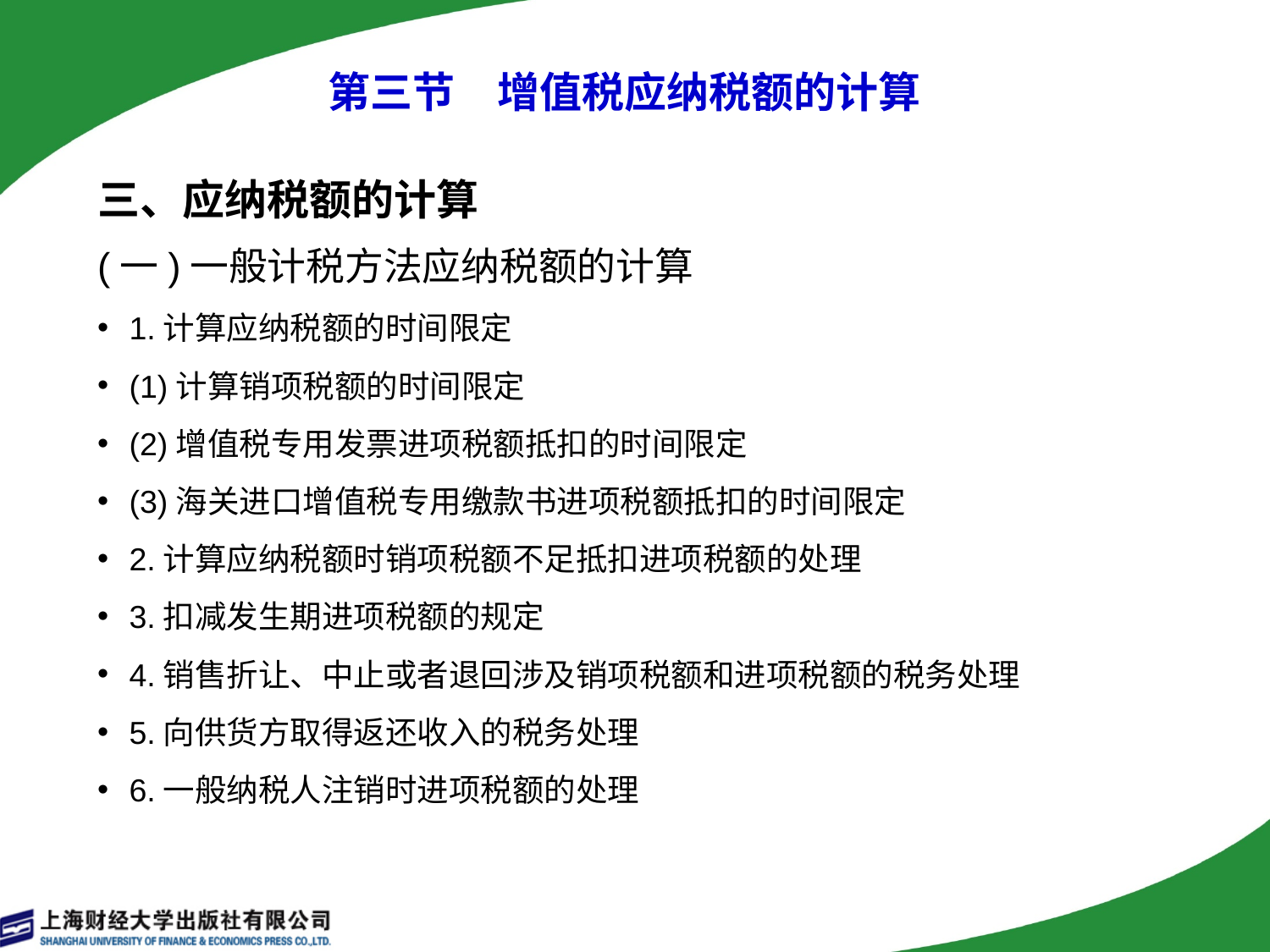

# 第三节　增值税应纳税额的计算
三、应纳税额的计算
(一)一般计税方法应纳税额的计算
1.计算应纳税额的时间限定
(1)计算销项税额的时间限定
(2)增值税专用发票进项税额抵扣的时间限定
(3)海关进口增值税专用缴款书进项税额抵扣的时间限定
2.计算应纳税额时销项税额不足抵扣进项税额的处理
3.扣减发生期进项税额的规定
4.销售折让、中止或者退回涉及销项税额和进项税额的税务处理
5.向供货方取得返还收入的税务处理
6.一般纳税人注销时进项税额的处理